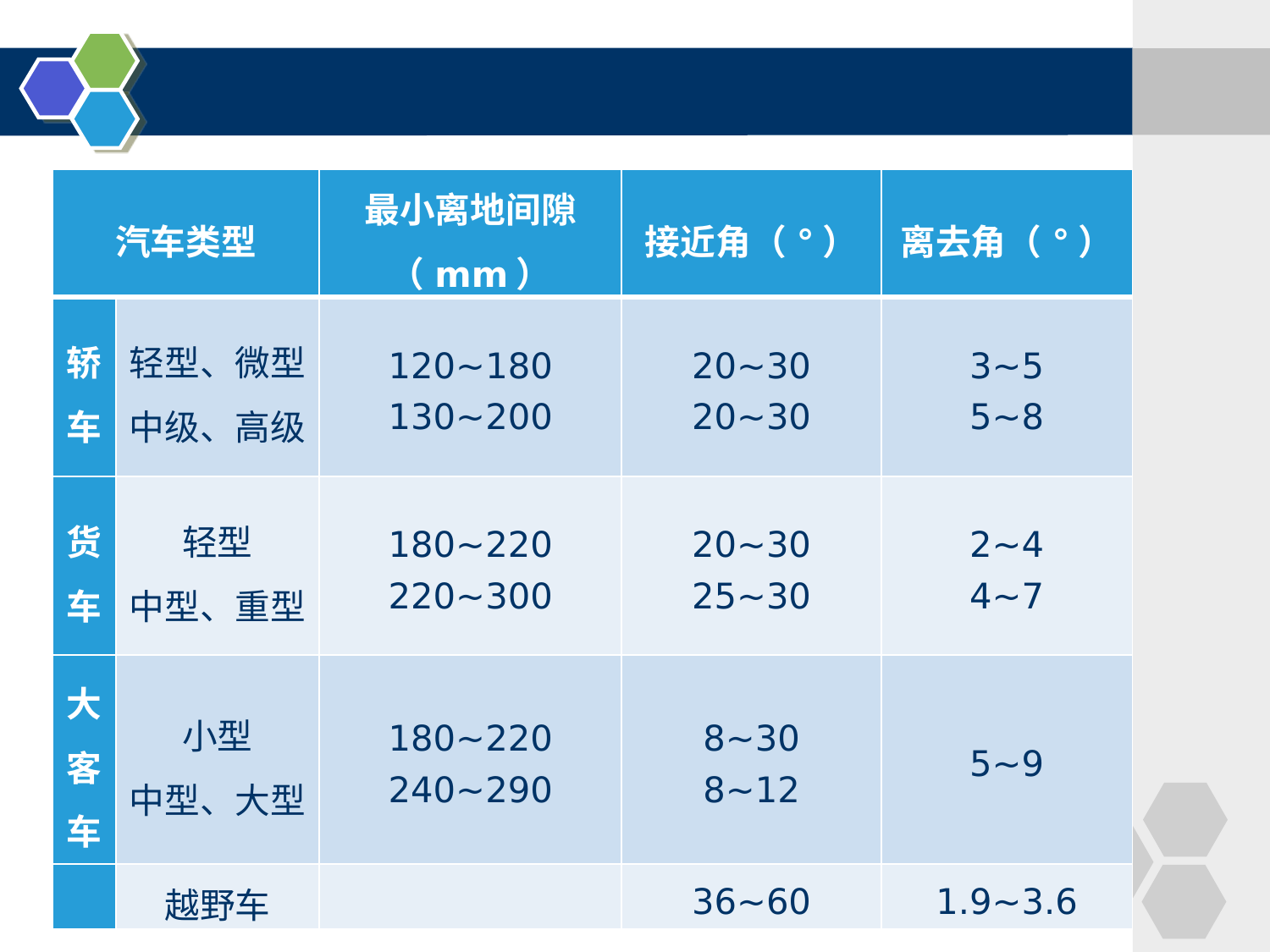

| 汽车类型 |  | 最小离地间隙（mm） | 接近角（°） | 离去角（°） |
| --- | --- | --- | --- | --- |
| 轿车 | 轻型、微型 中级、高级 | 120~180 130~200 | 20~30 20~30 | 3~5 5~8 |
| 货车 | 轻型 中型、重型 | 180~220 220~300 | 20~30 25~30 | 2~4 4~7 |
| 大客车 | 小型 中型、大型 | 180~220 240~290 | 8~30 8~12 | 5~9 |
|  | 越野车 |  | 36~60 | 1.9~3.6 |